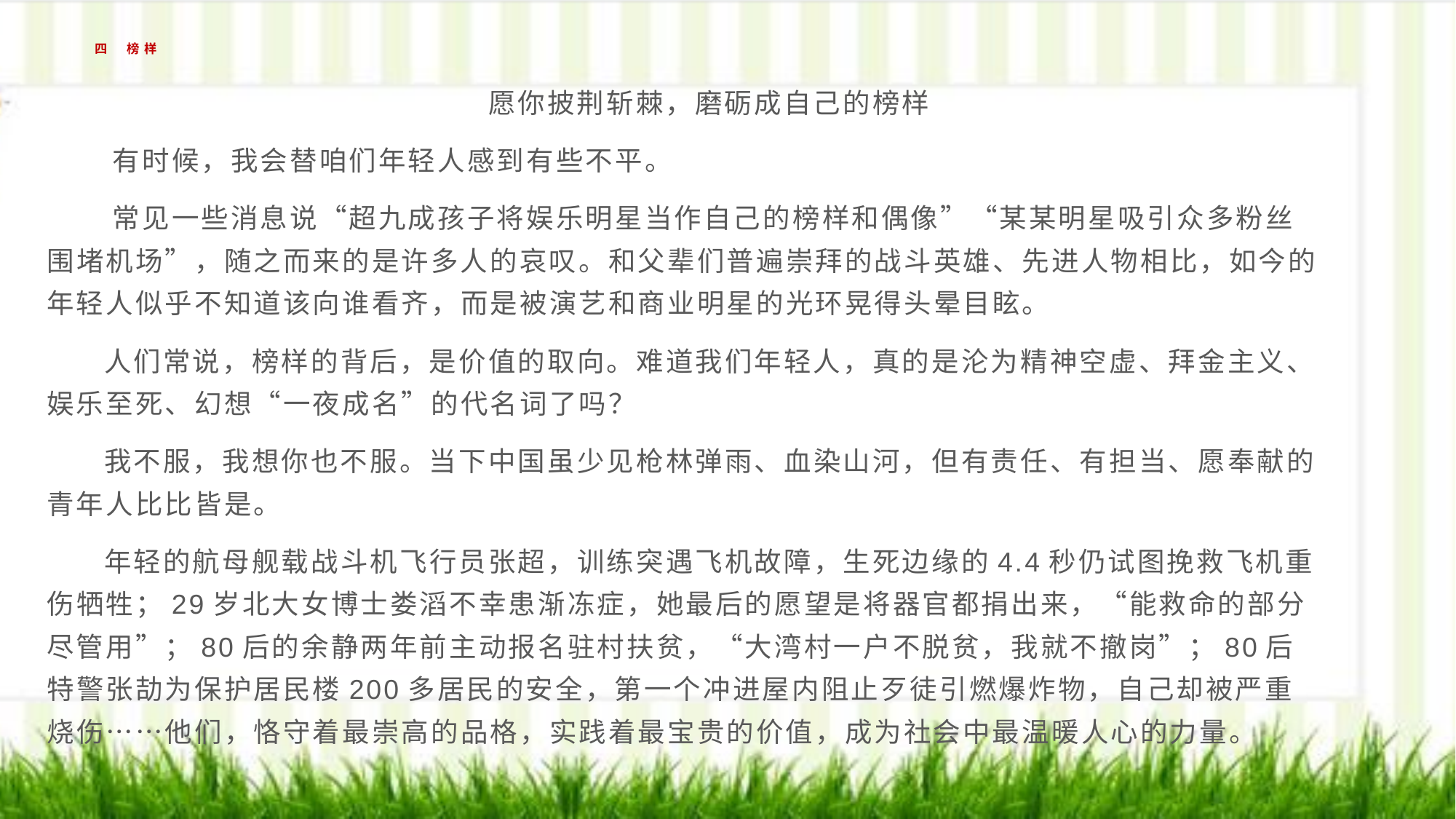

# 四  榜样
     愿你披荆斩棘，磨砺成自己的榜样
       有时候，我会替咱们年轻人感到有些不平。
       常见一些消息说“超九成孩子将娱乐明星当作自己的榜样和偶像”“某某明星吸引众多粉丝围堵机场”，随之而来的是许多人的哀叹。和父辈们普遍崇拜的战斗英雄、先进人物相比，如今的年轻人似乎不知道该向谁看齐，而是被演艺和商业明星的光环晃得头晕目眩。
      人们常说，榜样的背后，是价值的取向。难道我们年轻人，真的是沦为精神空虚、拜金主义、娱乐至死、幻想“一夜成名”的代名词了吗？
      我不服，我想你也不服。当下中国虽少见枪林弹雨、血染山河，但有责任、有担当、愿奉献的青年人比比皆是。
      年轻的航母舰载战斗机飞行员张超，训练突遇飞机故障，生死边缘的4.4秒仍试图挽救飞机重伤牺牲；29岁北大女博士娄滔不幸患渐冻症，她最后的愿望是将器官都捐出来，“能救命的部分尽管用”；80后的余静两年前主动报名驻村扶贫，“大湾村一户不脱贫，我就不撤岗”；80后特警张劼为保护居民楼200多居民的安全，第一个冲进屋内阻止歹徒引燃爆炸物，自己却被严重烧伤……他们，恪守着最崇高的品格，实践着最宝贵的价值，成为社会中最温暖人心的力量。